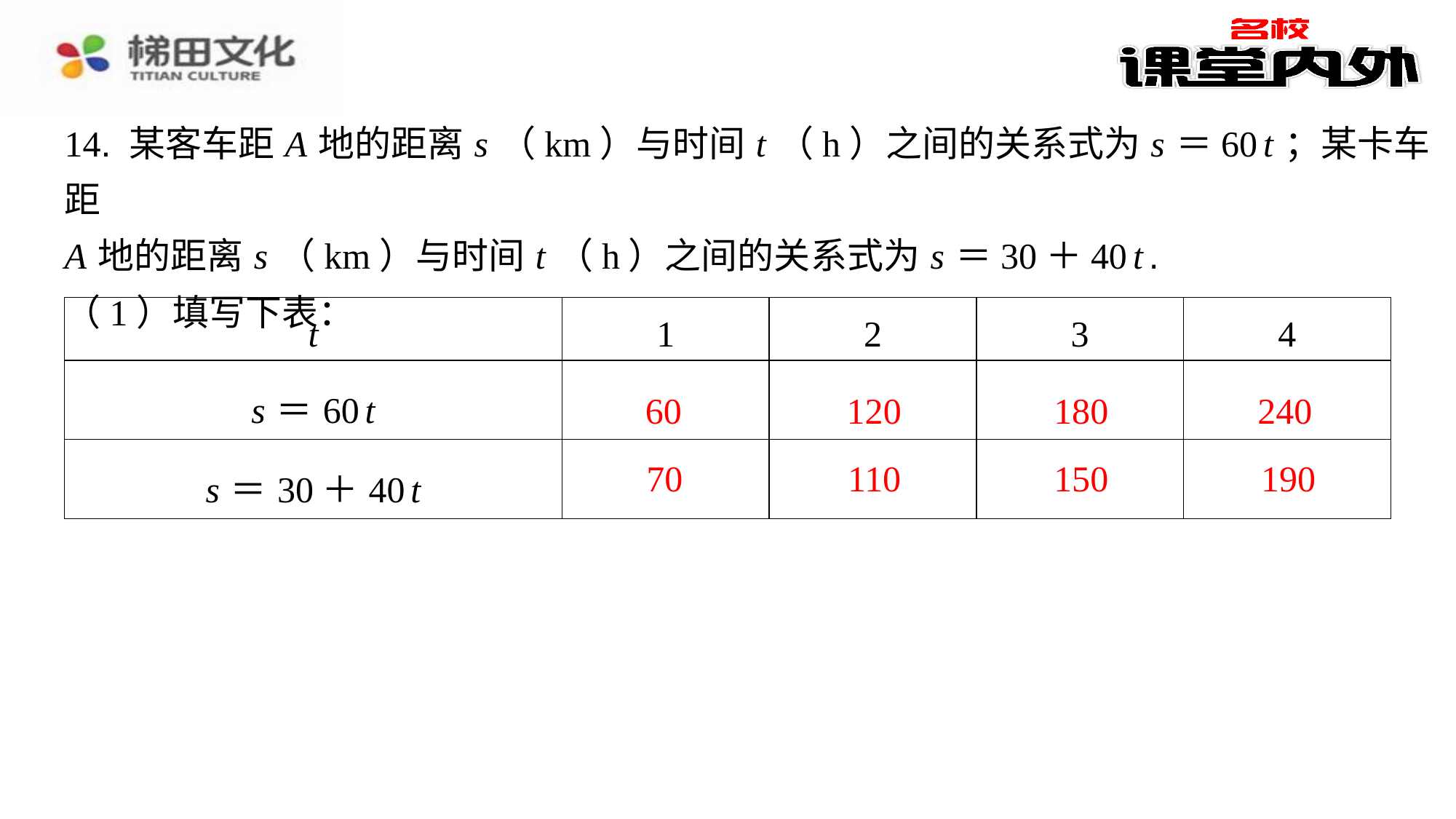

14. 某客车距 A 地的距离 s （km）与时间 t （h）之间的关系式为 s ＝60 t ；某卡车距
A 地的距离 s （km）与时间 t （h）之间的关系式为 s ＝30＋40 t .
（1）填写下表：
| t | 1 | 2 | 3 | 4 |
| --- | --- | --- | --- | --- |
| s ＝60 t | 60 | 120 | 180 | 240 |
| s ＝30＋40 t | 70 | 110 | 150 | 190 |
60
120
180
240
70
110
150
190